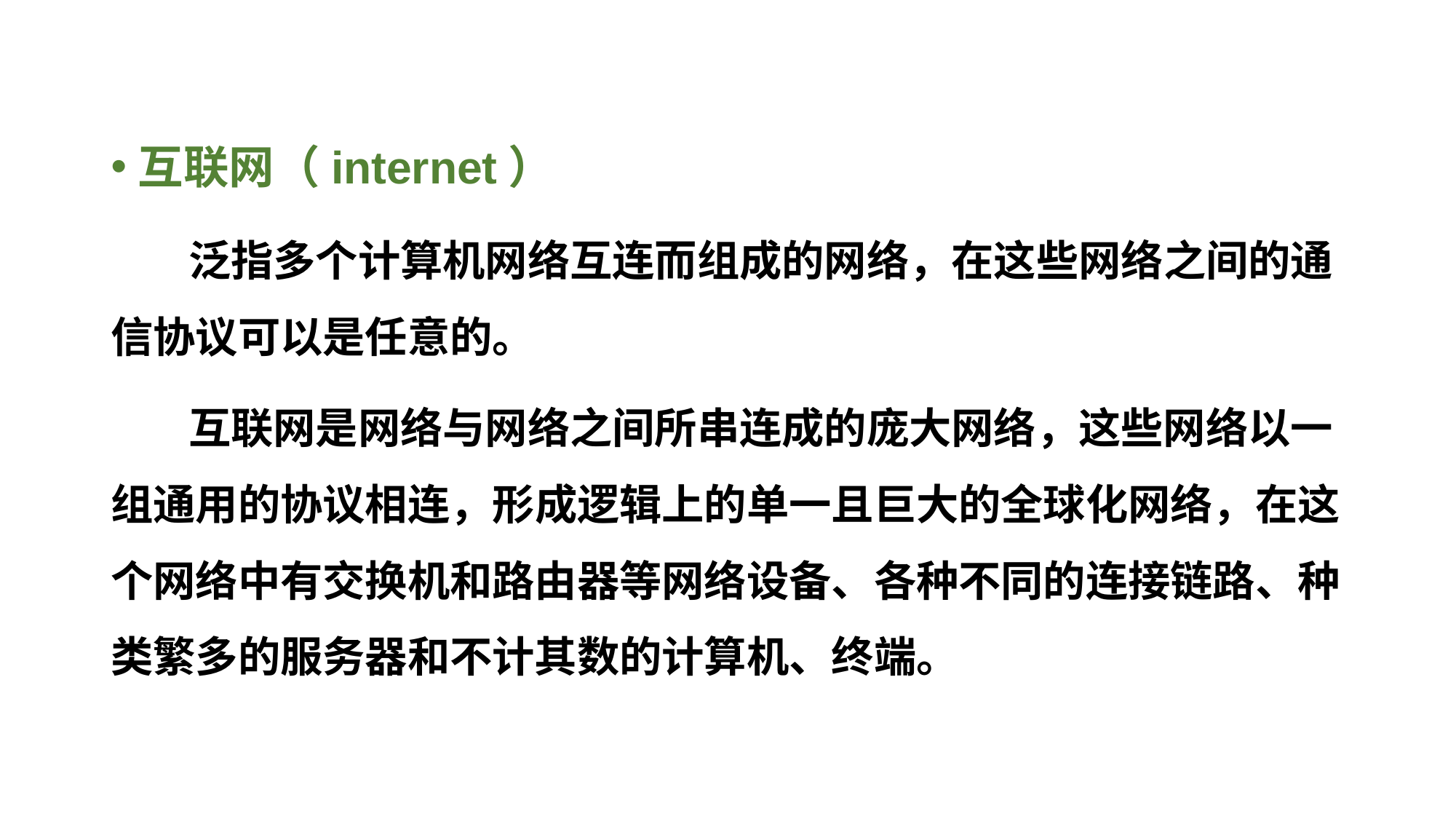

互联网（internet）
       泛指多个计算机网络互连而组成的网络，在这些网络之间的通信协议可以是任意的。
       互联网是网络与网络之间所串连成的庞大网络，这些网络以一组通用的协议相连，形成逻辑上的单一且巨大的全球化网络，在这个网络中有交换机和路由器等网络设备、各种不同的连接链路、种类繁多的服务器和不计其数的计算机、终端。